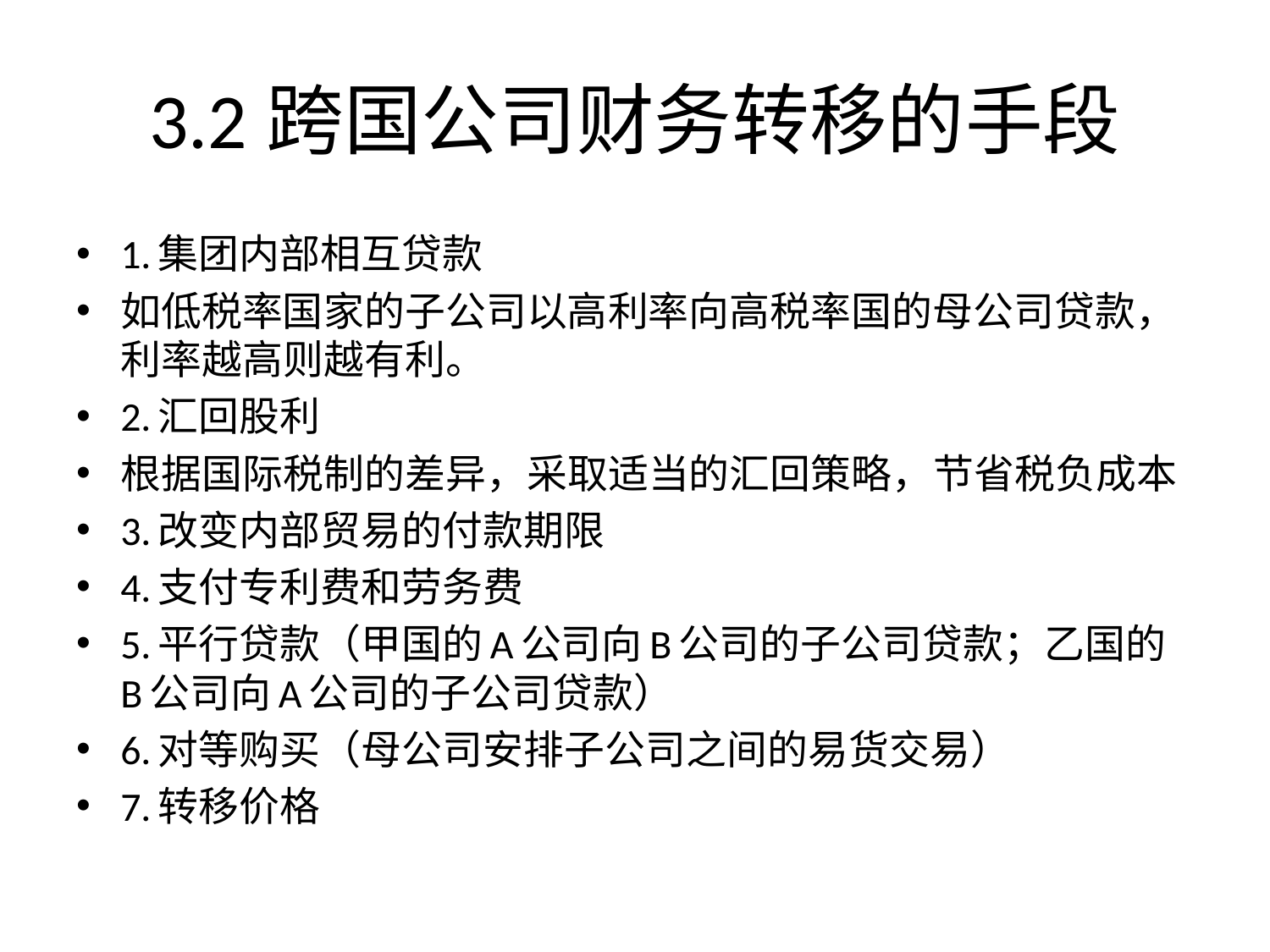

# 3.2跨国公司财务转移的手段
1.集团内部相互贷款
如低税率国家的子公司以高利率向高税率国的母公司贷款，利率越高则越有利。
2.汇回股利
根据国际税制的差异，采取适当的汇回策略，节省税负成本
3.改变内部贸易的付款期限
4.支付专利费和劳务费
5.平行贷款（甲国的A公司向B公司的子公司贷款；乙国的B公司向A公司的子公司贷款）
6.对等购买（母公司安排子公司之间的易货交易）
7.转移价格